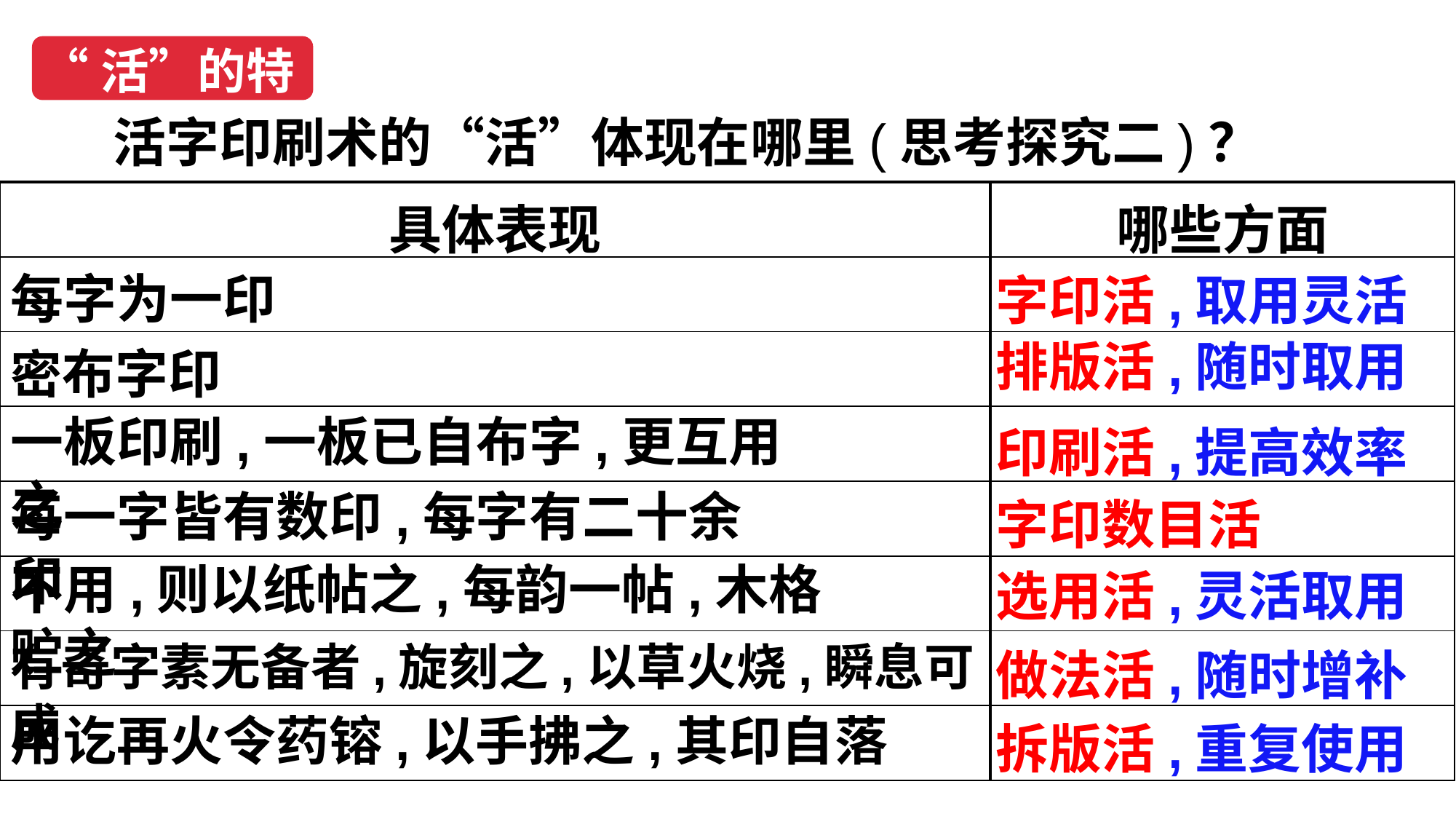

“活”的特点

活字印刷术的“活”体现在哪里(思考探究二)？
| 具体表现 | 哪些方面 |
| --- | --- |
|  |  |
|  |  |
|  |  |
|  |  |
|  |  |
|  |  |
|  |  |
每字为一印
字印活,取用灵活
排版活,随时取用
密布字印
一板印刷,一板已自布字,更互用之
印刷活,提高效率
每一字皆有数印,每字有二十余印
字印数目活
不用,则以纸帖之,每韵一帖,木格贮之
选用活,灵活取用
有奇字素无备者,旋刻之,以草火烧,瞬息可成
做法活,随时增补
用讫再火令药镕,以手拂之,其印自落
拆版活,重复使用